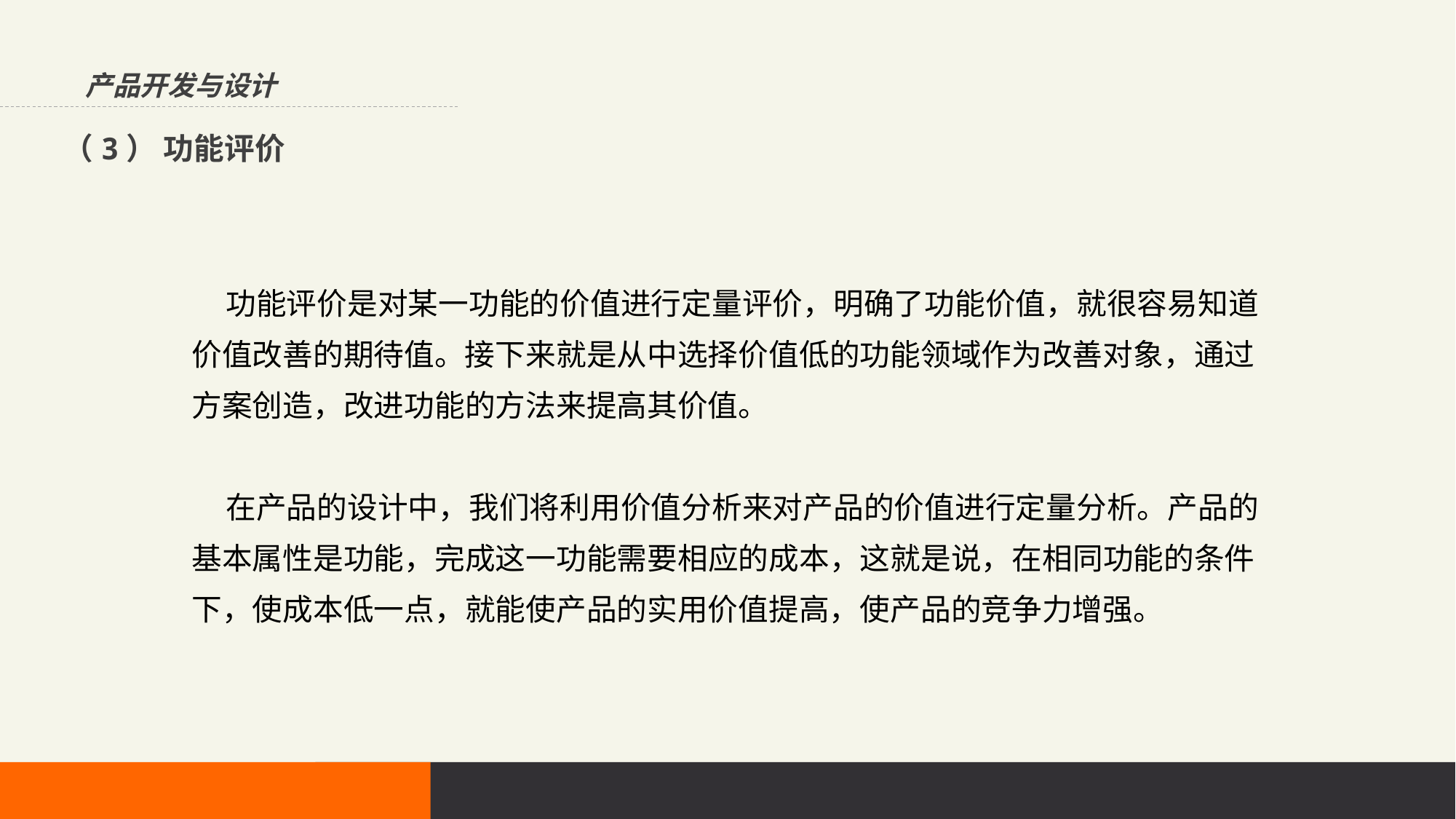

产品开发与设计
（3） 功能评价
    功能评价是对某一功能的价值进行定量评价，明确了功能价值，就很容易知道价值改善的期待值。接下来就是从中选择价值低的功能领域作为改善对象，通过方案创造，改进功能的方法来提高其价值。

    在产品的设计中，我们将利用价值分析来对产品的价值进行定量分析。产品的基本属性是功能，完成这一功能需要相应的成本，这就是说，在相同功能的条件下，使成本低一点，就能使产品的实用价值提高，使产品的竞争力增强。